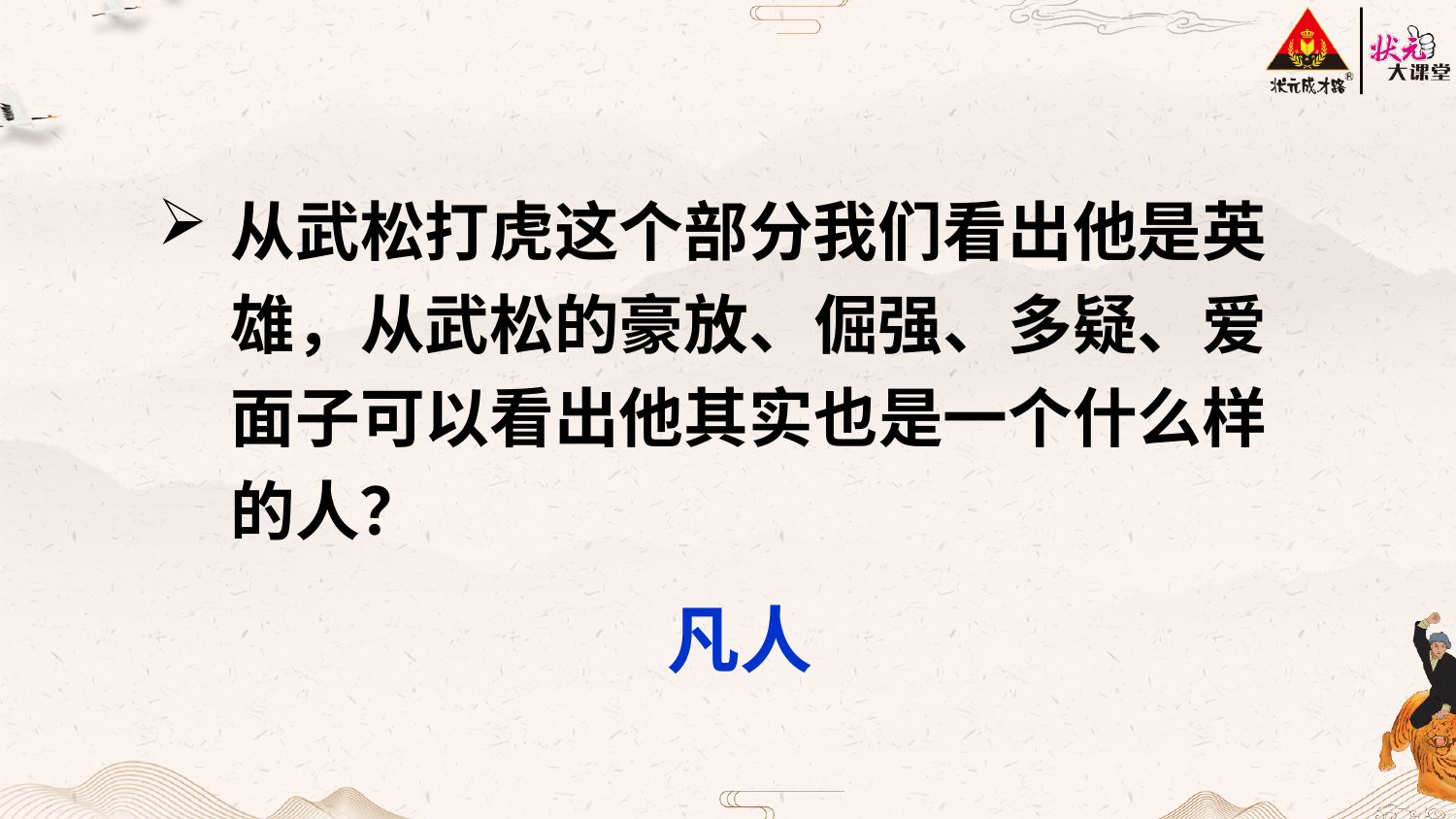

从武松打虎这个部分我们看出他是英雄，从武松的豪放、倔强、多疑、爱面子可以看出他其实也是一个什么样的人？
凡人